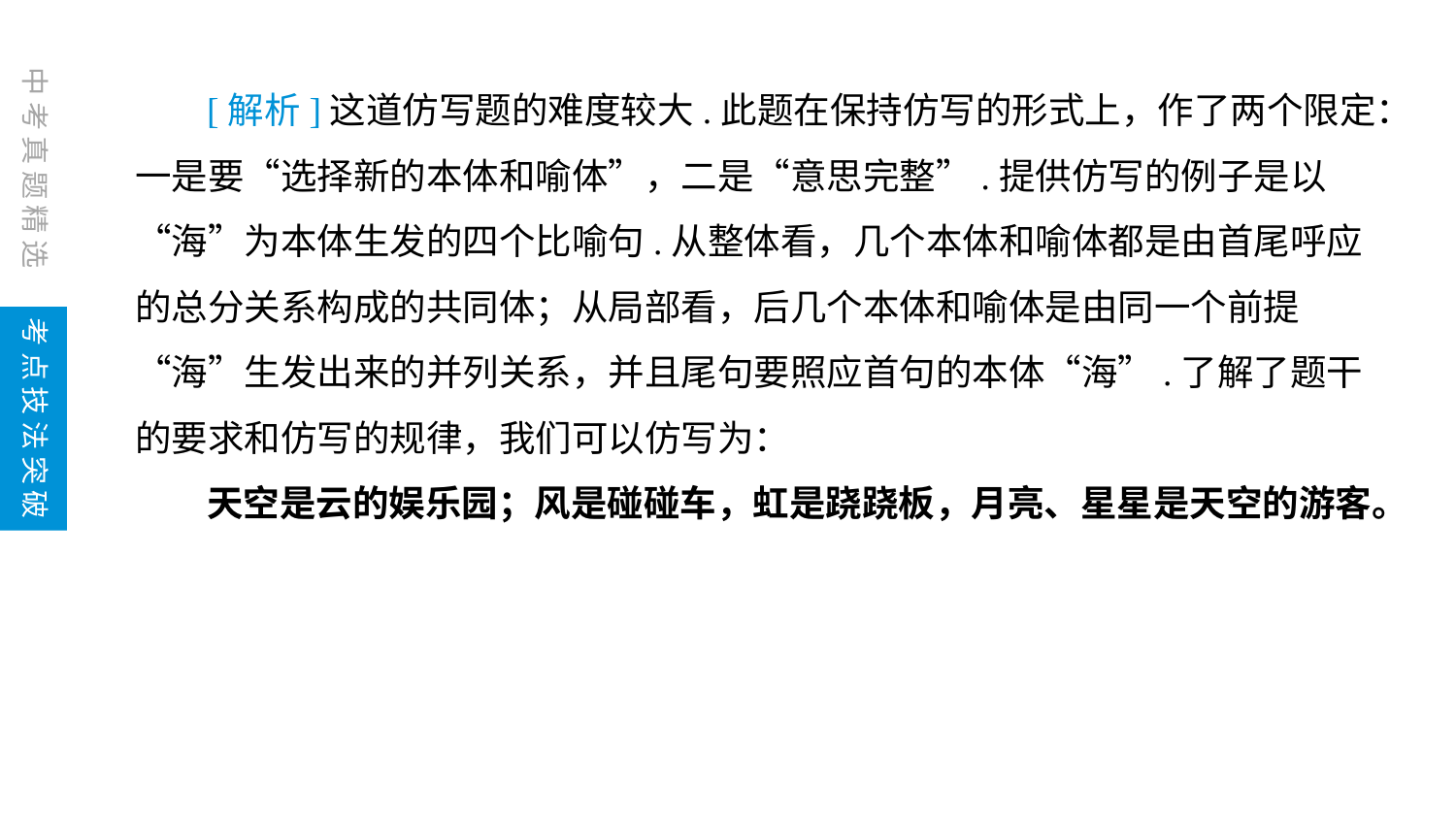

[解析]这道仿写题的难度较大.此题在保持仿写的形式上，作了两个限定：一是要“选择新的本体和喻体”，二是“意思完整”.提供仿写的例子是以“海”为本体生发的四个比喻句.从整体看，几个本体和喻体都是由首尾呼应的总分关系构成的共同体；从局部看，后几个本体和喻体是由同一个前提“海”生发出来的并列关系，并且尾句要照应首句的本体“海”.了解了题干的要求和仿写的规律，我们可以仿写为：
天空是云的娱乐园；风是碰碰车，虹是跷跷板，月亮、星星是天空的游客。